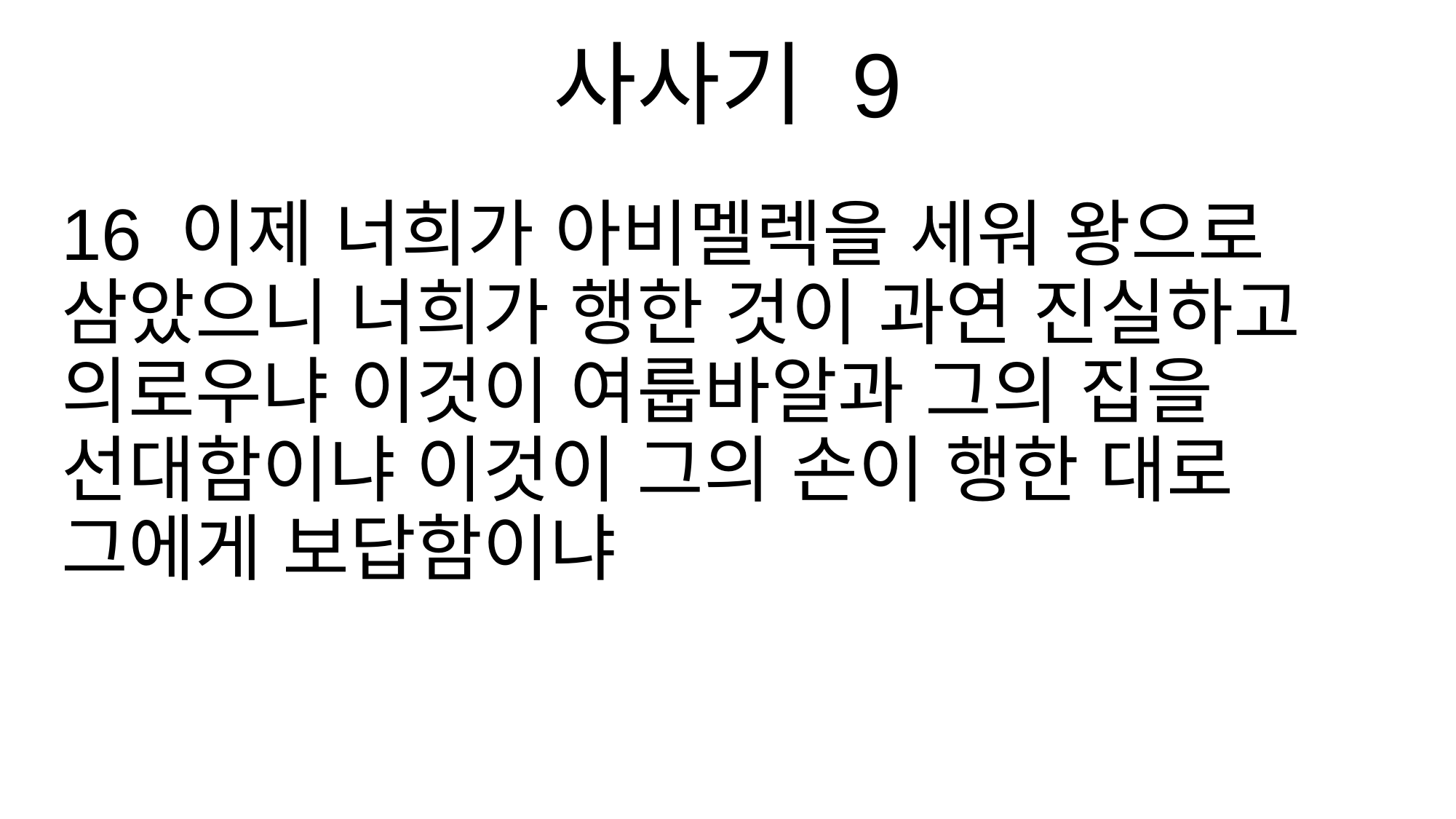

사사기 9
16 이제 너희가 아비멜렉을 세워 왕으로 삼았으니 너희가 행한 것이 과연 진실하고 의로우냐 이것이 여룹바알과 그의 집을 선대함이냐 이것이 그의 손이 행한 대로 그에게 보답함이냐